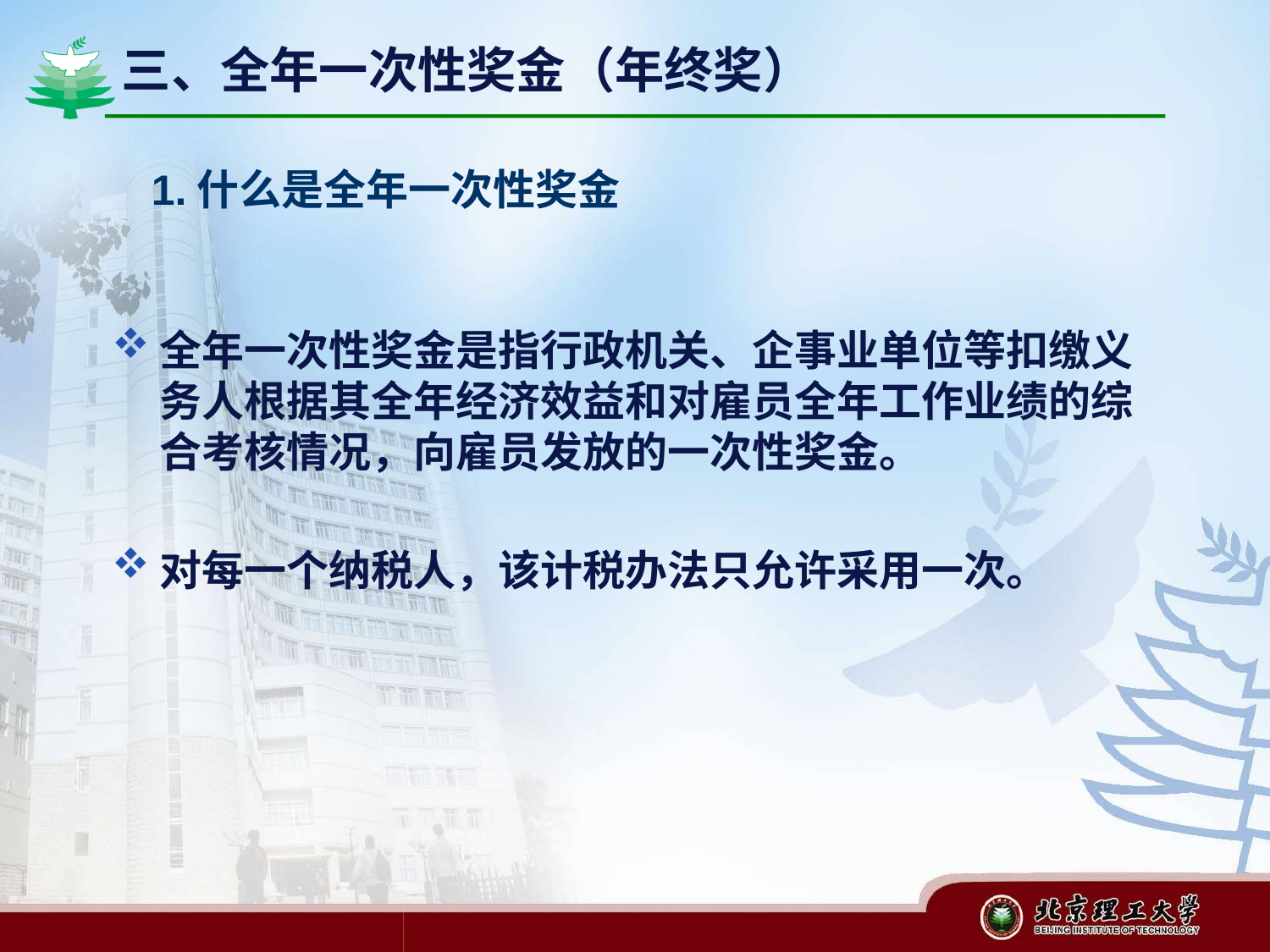

三、全年一次性奖金（年终奖）
# 1.什么是全年一次性奖金

全年一次性奖金是指行政机关、企事业单位等扣缴义务人根据其全年经济效益和对雇员全年工作业绩的综合考核情况，向雇员发放的一次性奖金。

对每一个纳税人，该计税办法只允许采用一次。